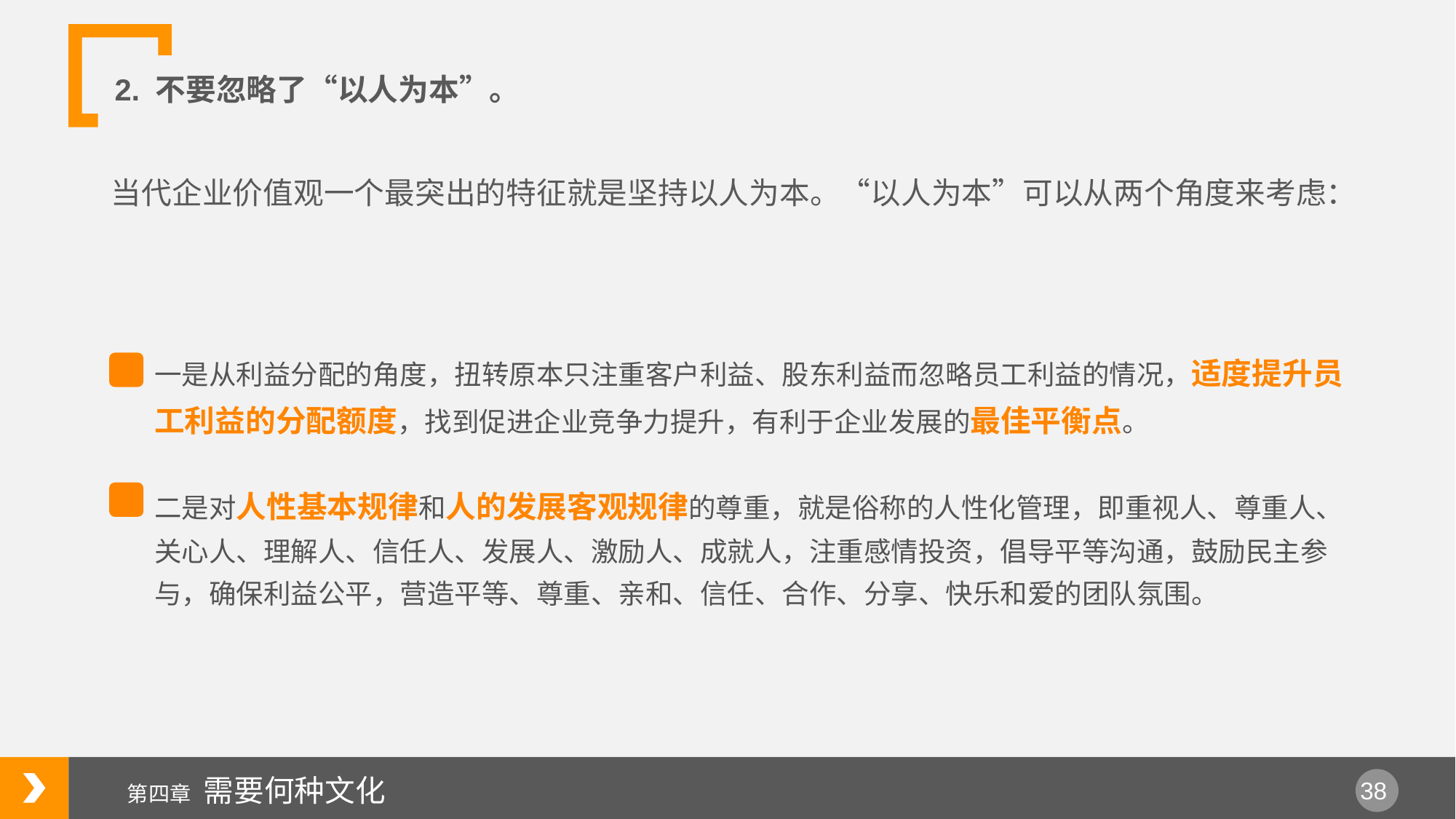

2. 不要忽略了“以人为本”。
当代企业价值观一个最突出的特征就是坚持以人为本。“以人为本”可以从两个角度来考虑：
一是从利益分配的角度，扭转原本只注重客户利益、股东利益而忽略员工利益的情况，适度提升员工利益的分配额度，找到促进企业竞争力提升，有利于企业发展的最佳平衡点。

二是对人性基本规律和人的发展客观规律的尊重，就是俗称的人性化管理，即重视人、尊重人、关心人、理解人、信任人、发展人、激励人、成就人，注重感情投资，倡导平等沟通，鼓励民主参与，确保利益公平，营造平等、尊重、亲和、信任、合作、分享、快乐和爱的团队氛围。